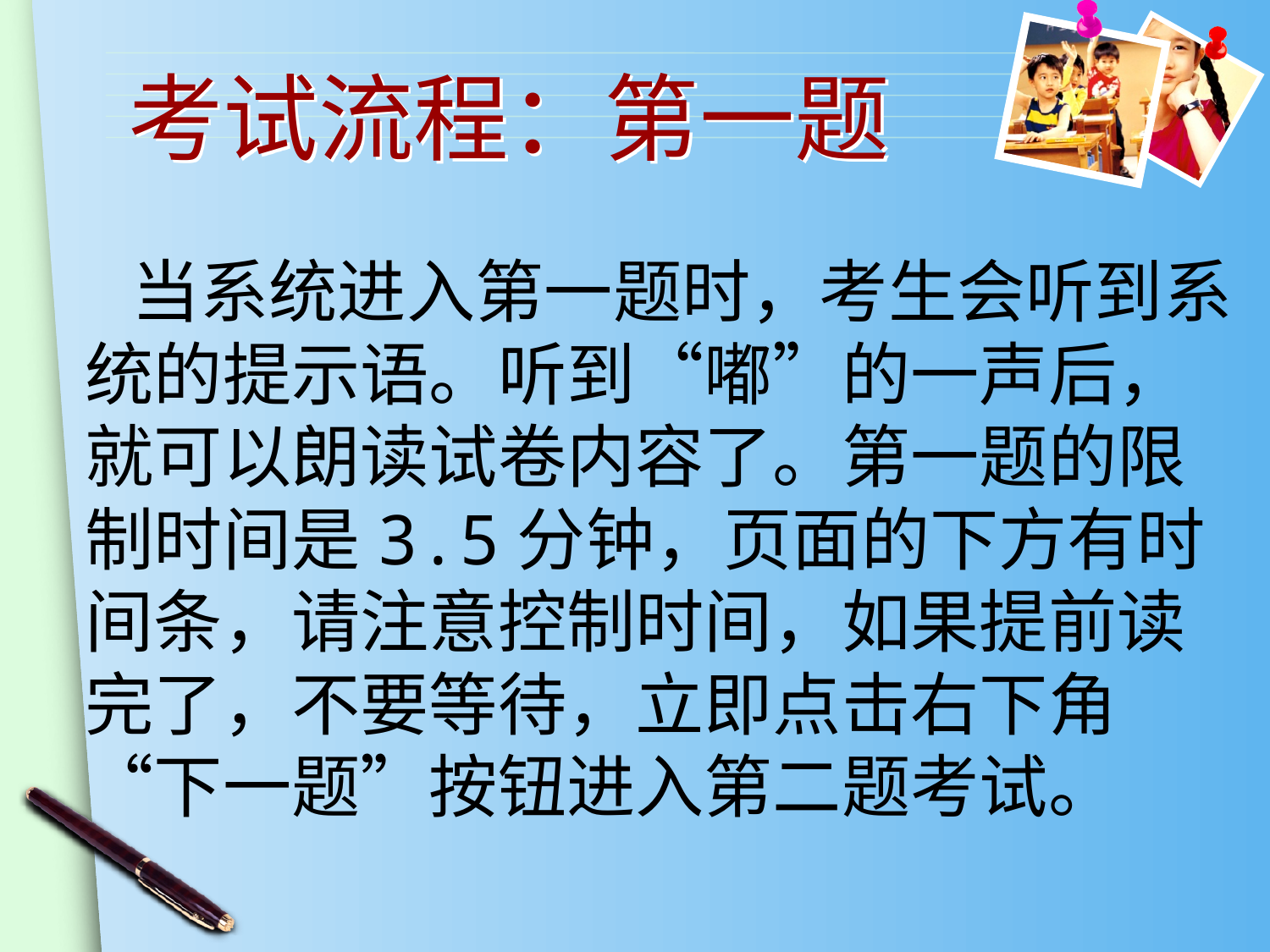

# 考试流程：第一题
     当系统进入第一题时，考生会听到系统的提示语。听到“嘟”的一声后，就可以朗读试卷内容了。第一题的限制时间是3.5分钟，页面的下方有时间条，请注意控制时间，如果提前读完了，不要等待，立即点击右下角“下一题”按钮进入第二题考试。